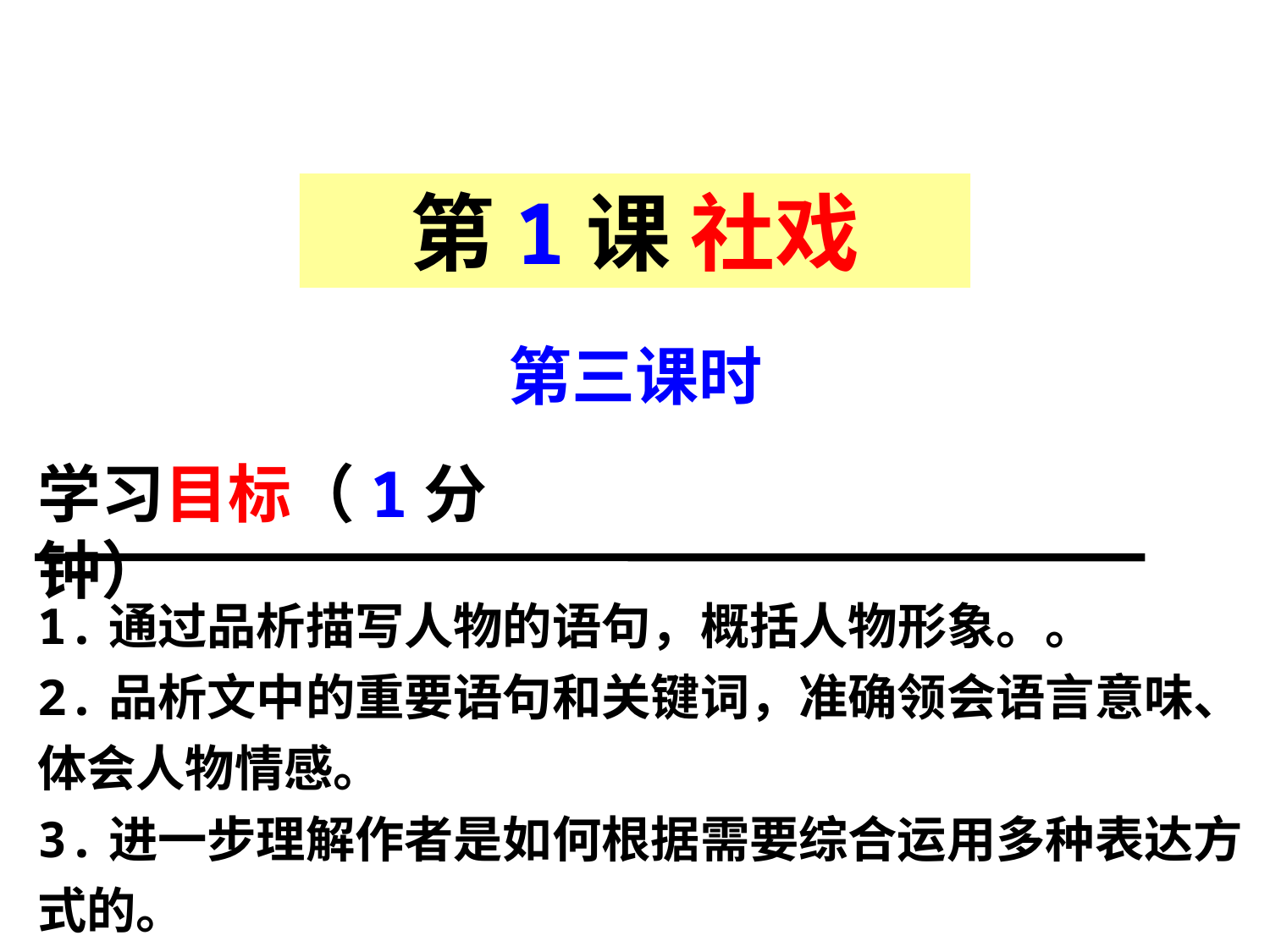

第1课 社戏
第三课时
学习目标（1分钟）

1.通过品析描写人物的语句，概括人物形象。。
2.品析文中的重要语句和关键词，准确领会语言意味、体会人物情感。
3.进一步理解作者是如何根据需要综合运用多种表达方式的。